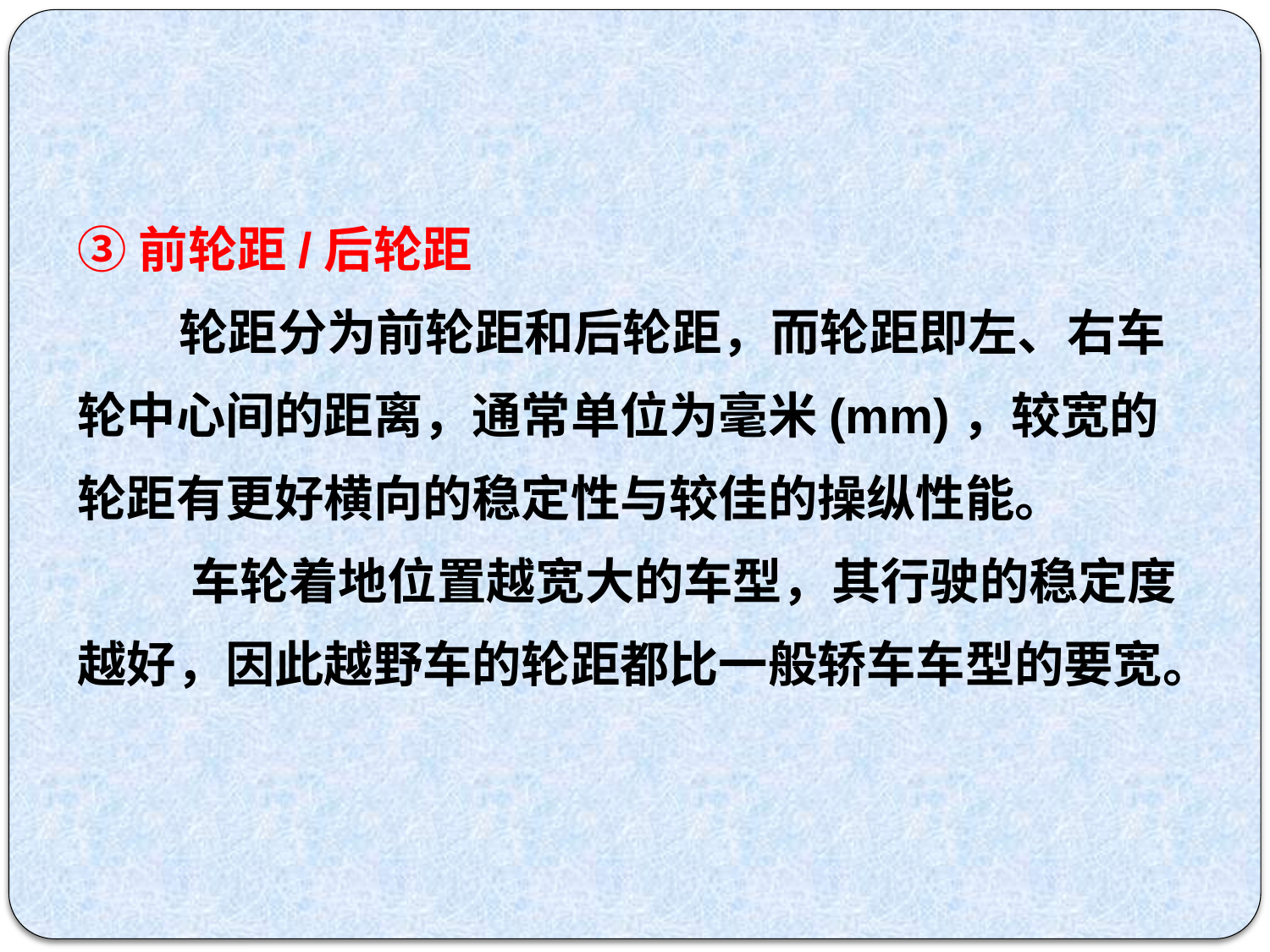

③前轮距/后轮距
        轮距分为前轮距和后轮距，而轮距即左、右车轮中心间的距离，通常单位为毫米(mm)，较宽的轮距有更好横向的稳定性与较佳的操纵性能。
         车轮着地位置越宽大的车型，其行驶的稳定度越好，因此越野车的轮距都比一般轿车车型的要宽。